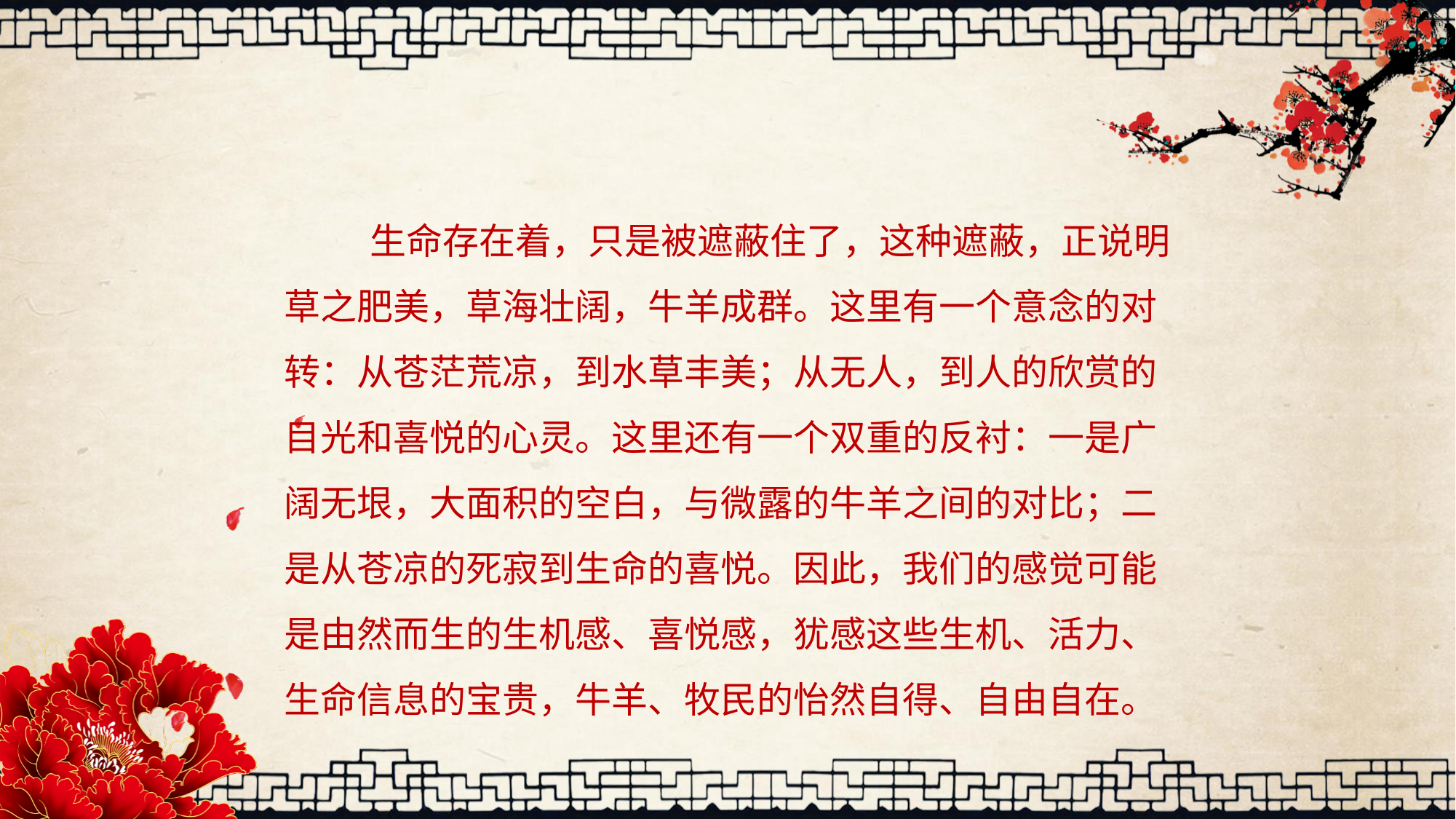

生命存在着，只是被遮蔽住了，这种遮蔽，正说明草之肥美，草海壮阔，牛羊成群。这里有一个意念的对转：从苍茫荒凉，到水草丰美；从无人，到人的欣赏的目光和喜悦的心灵。这里还有一个双重的反衬：一是广阔无垠，大面积的空白，与微露的牛羊之间的对比；二是从苍凉的死寂到生命的喜悦。因此，我们的感觉可能是由然而生的生机感、喜悦感，犹感这些生机、活力、生命信息的宝贵，牛羊、牧民的怡然自得、自由自在。